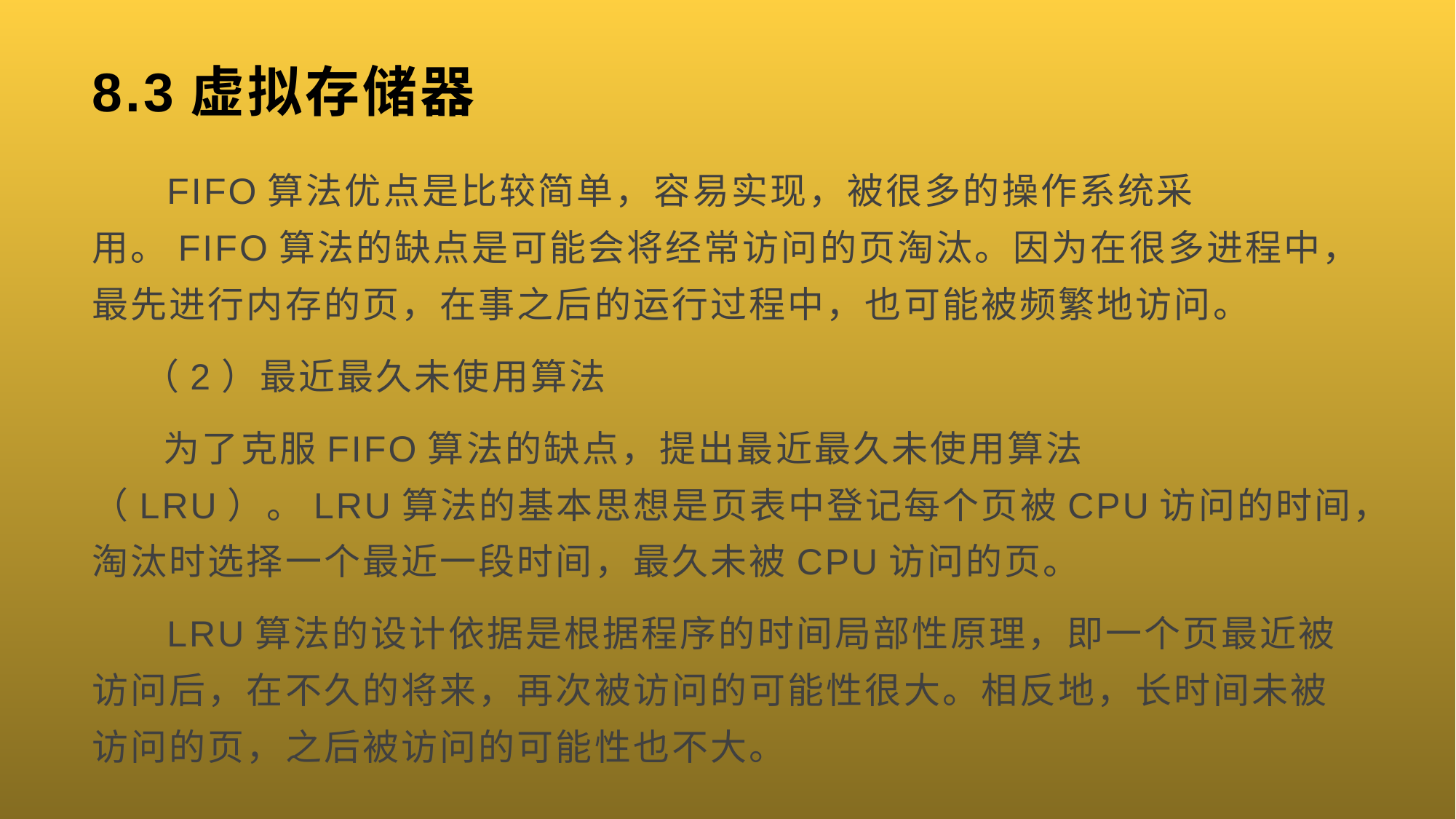

# 8.3虚拟存储器
      FIFO算法优点是比较简单，容易实现，被很多的操作系统采用。FIFO算法的缺点是可能会将经常访问的页淘汰。因为在很多进程中，最先进行内存的页，在事之后的运行过程中，也可能被频繁地访问。
    （2）最近最久未使用算法
      为了克服FIFO算法的缺点，提出最近最久未使用算法（LRU）。LRU算法的基本思想是页表中登记每个页被CPU访问的时间，淘汰时选择一个最近一段时间，最久未被CPU访问的页。
      LRU算法的设计依据是根据程序的时间局部性原理，即一个页最近被访问后，在不久的将来，再次被访问的可能性很大。相反地，长时间未被访问的页，之后被访问的可能性也不大。